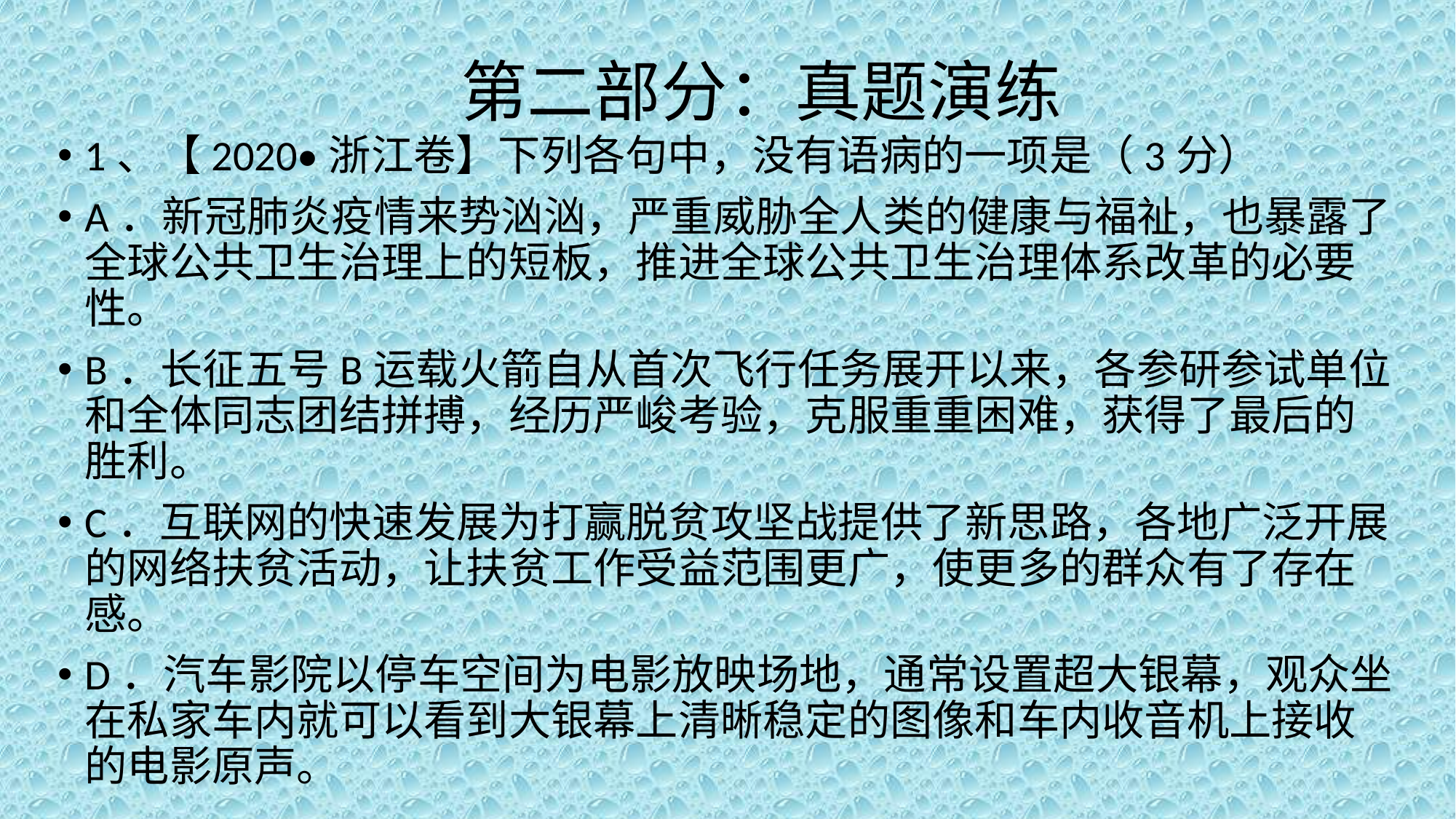

# 第二部分：真题演练
1、【2020•浙江卷】下列各句中，没有语病的一项是（3分）
A．新冠肺炎疫情来势汹汹，严重威胁全人类的健康与福祉，也暴露了全球公共卫生治理上的短板，推进全球公共卫生治理体系改革的必要性。
B．长征五号B运载火箭自从首次飞行任务展开以来，各参研参试单位和全体同志团结拼搏，经历严峻考验，克服重重困难，获得了最后的胜利。
C．互联网的快速发展为打赢脱贫攻坚战提供了新思路，各地广泛开展的网络扶贫活动，让扶贫工作受益范围更广，使更多的群众有了存在感。
D．汽车影院以停车空间为电影放映场地，通常设置超大银幕，观众坐在私家车内就可以看到大银幕上清晰稳定的图像和车内收音机上接收的电影原声。